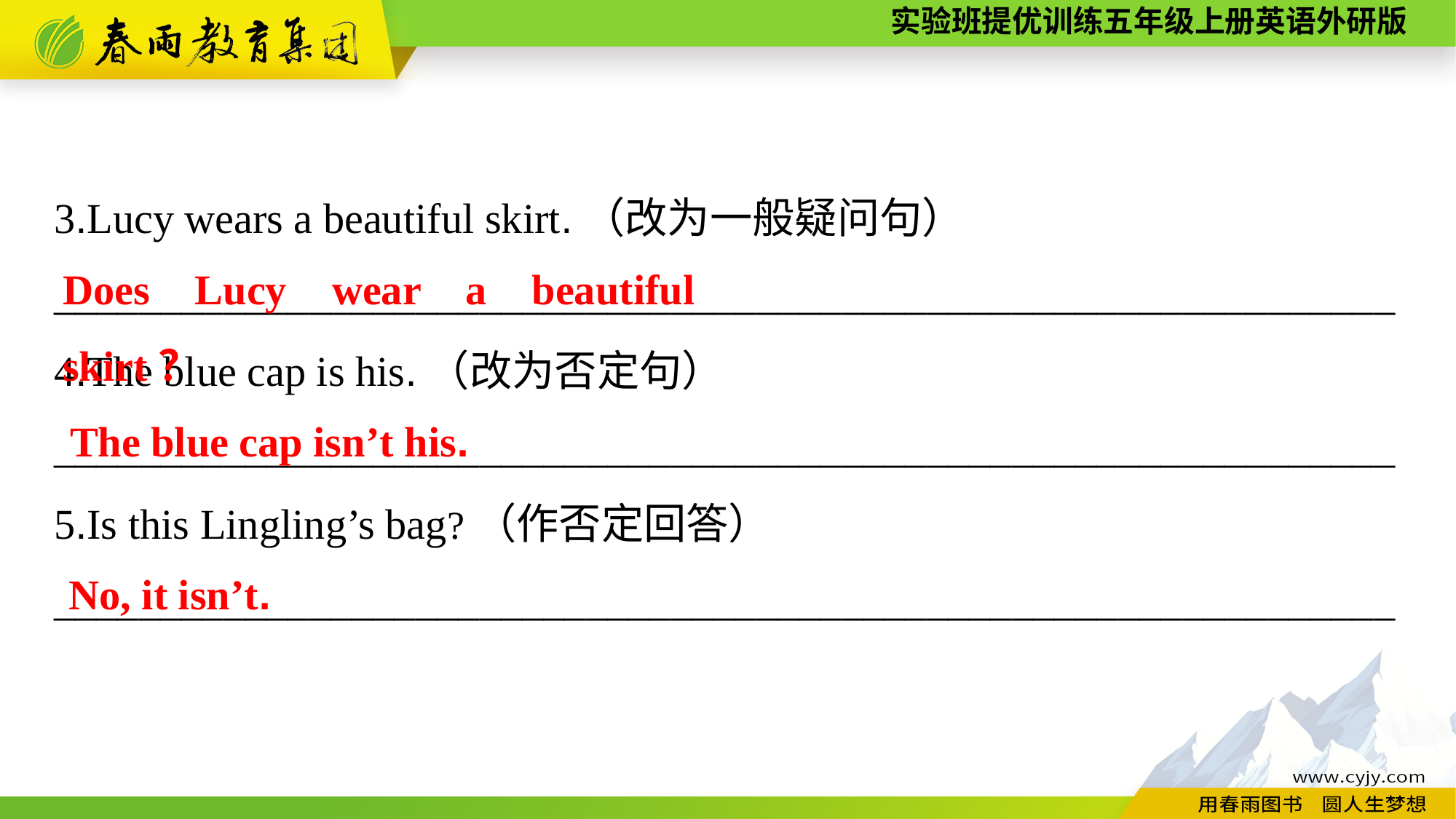

3.Lucy wears a beautiful skirt.（改为一般疑问句）
_______________________________________________________________
4.The blue cap is his.（改为否定句）
_______________________________________________________________
5.Is this Lingling’s bag?（作否定回答）
_______________________________________________________________
Does Lucy wear a beautiful skirt？
The blue cap isn’t his.
No, it isn’t.